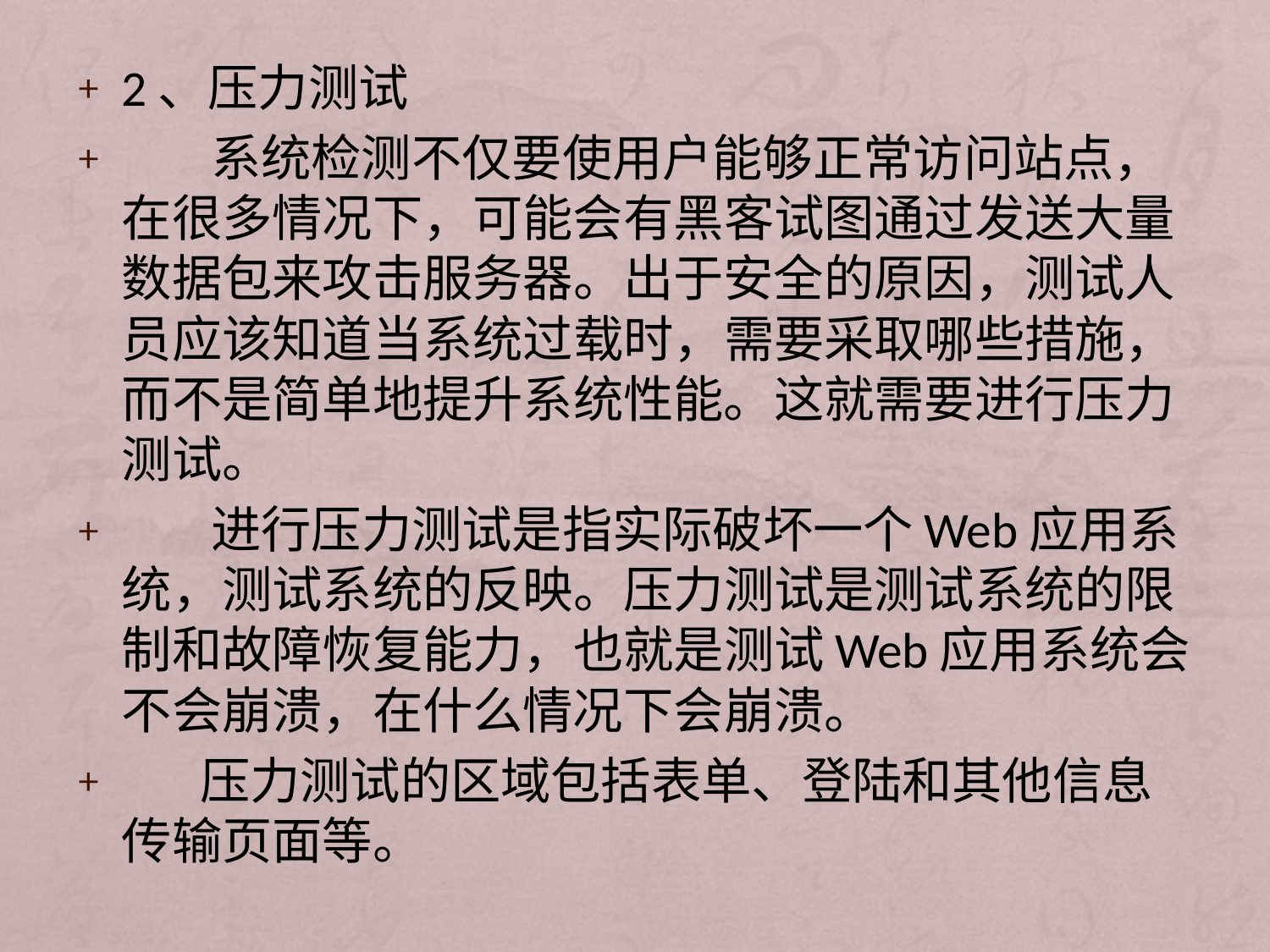

2、压力测试
       系统检测不仅要使用户能够正常访问站点，在很多情况下，可能会有黑客试图通过发送大量数据包来攻击服务器。出于安全的原因，测试人员应该知道当系统过载时，需要采取哪些措施，而不是简单地提升系统性能。这就需要进行压力测试。
       进行压力测试是指实际破坏一个Web应用系统，测试系统的反映。压力测试是测试系统的限制和故障恢复能力，也就是测试Web应用系统会不会崩溃，在什么情况下会崩溃。
      压力测试的区域包括表单、登陆和其他信息传输页面等。